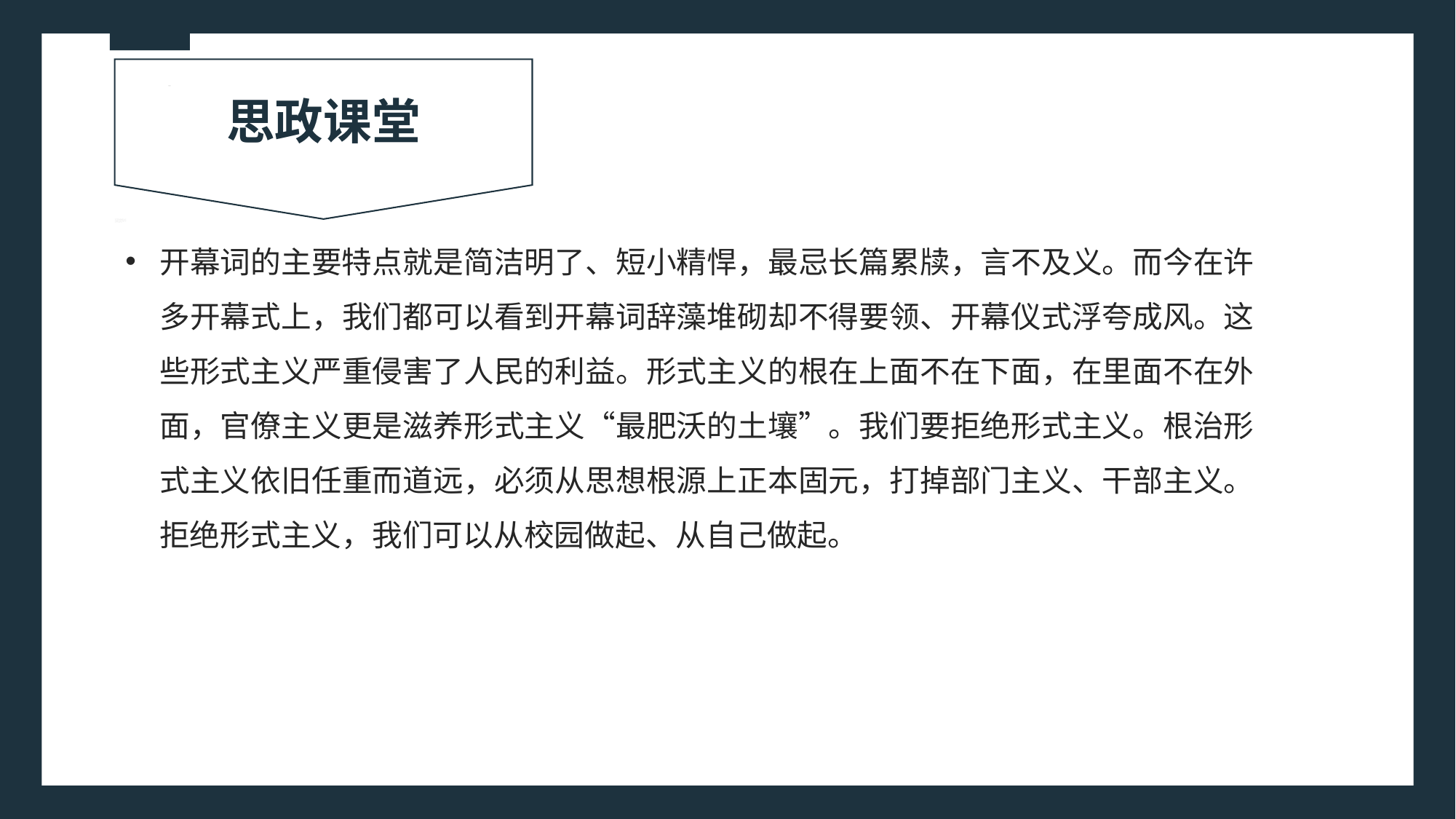

思政课堂
开幕词的主要特点就是简洁明了、短小精悍，最忌长篇累牍，言不及义。而今在许多开幕式上，我们都可以看到开幕词辞藻堆砌却不得要领、开幕仪式浮夸成风。这些形式主义严重侵害了人民的利益。形式主义的根在上面不在下面，在里面不在外面，官僚主义更是滋养形式主义“最肥沃的土壤”。我们要拒绝形式主义。根治形式主义依旧任重而道远，必须从思想根源上正本固元，打掉部门主义、干部主义。拒绝形式主义，我们可以从校园做起、从自己做起。